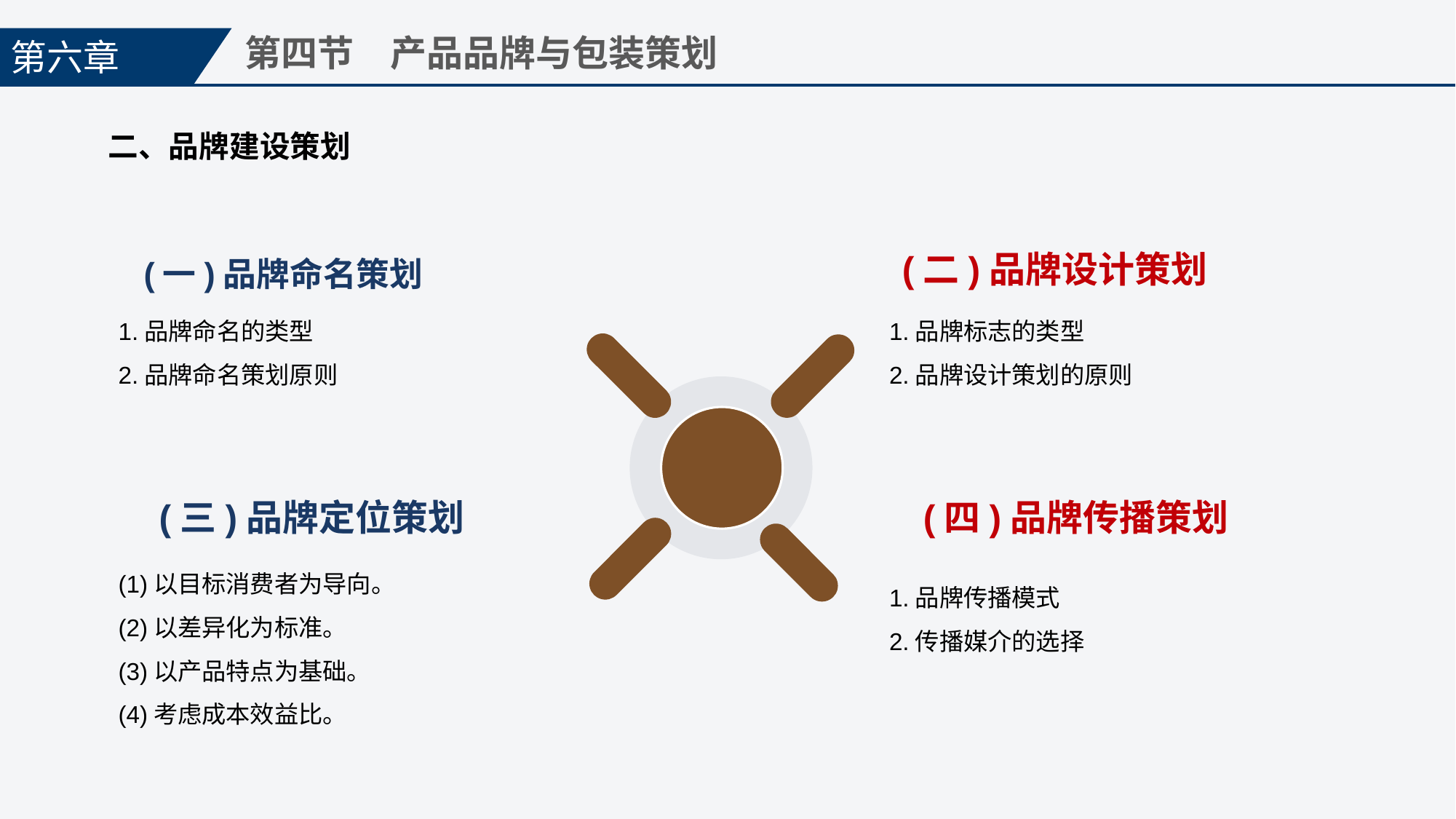

第六章
第四节　产品品牌与包装策划
二、品牌建设策划
(二)品牌设计策划
1.品牌标志的类型
2.品牌设计策划的原则

(一)品牌命名策划
1.品牌命名的类型
2.品牌命名策划原则

(四)品牌传播策划
1.品牌传播模式
2.传播媒介的选择

(三)品牌定位策划
(1)以目标消费者为导向。
(2)以差异化为标准。
(3)以产品特点为基础。
(4)考虑成本效益比。